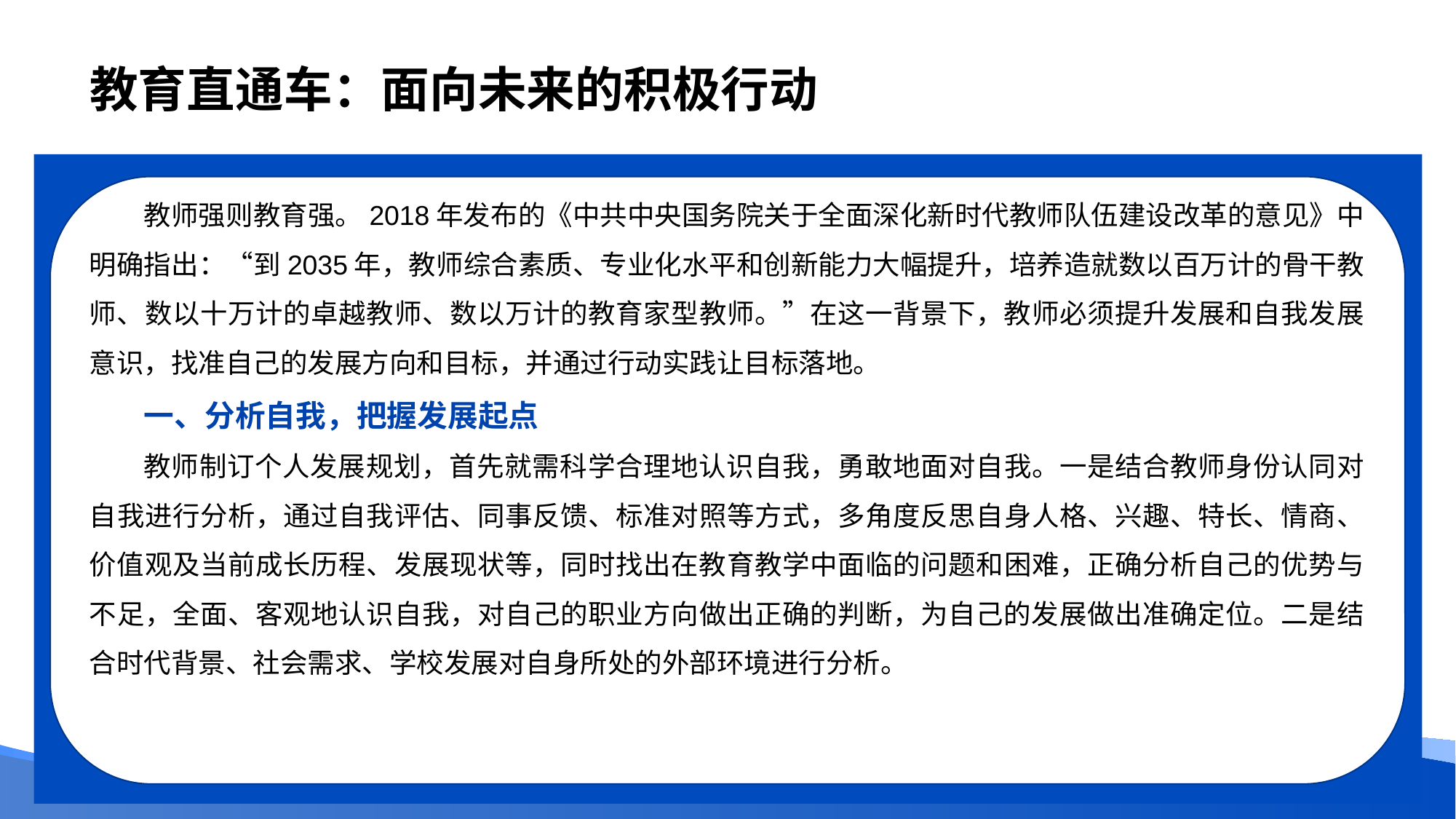

# 教育直通车：面向未来的积极行动

教师强则教育强。2018年发布的《中共中央国务院关于全面深化新时代教师队伍建设改革的意见》中明确指出：“到2035年，教师综合素质、专业化水平和创新能力大幅提升，培养造就数以百万计的骨干教师、数以十万计的卓越教师、数以万计的教育家型教师。”在这一背景下，教师必须提升发展和自我发展意识，找准自己的发展方向和目标，并通过行动实践让目标落地。
一、分析自我，把握发展起点
教师制订个人发展规划，首先就需科学合理地认识自我，勇敢地面对自我。一是结合教师身份认同对自我进行分析，通过自我评估、同事反馈、标准对照等方式，多角度反思自身人格、兴趣、特长、情商、价值观及当前成长历程、发展现状等，同时找出在教育教学中面临的问题和困难，正确分析自己的优势与不足，全面、客观地认识自我，对自己的职业方向做出正确的判断，为自己的发展做出准确定位。二是结合时代背景、社会需求、学校发展对自身所处的外部环境进行分析。